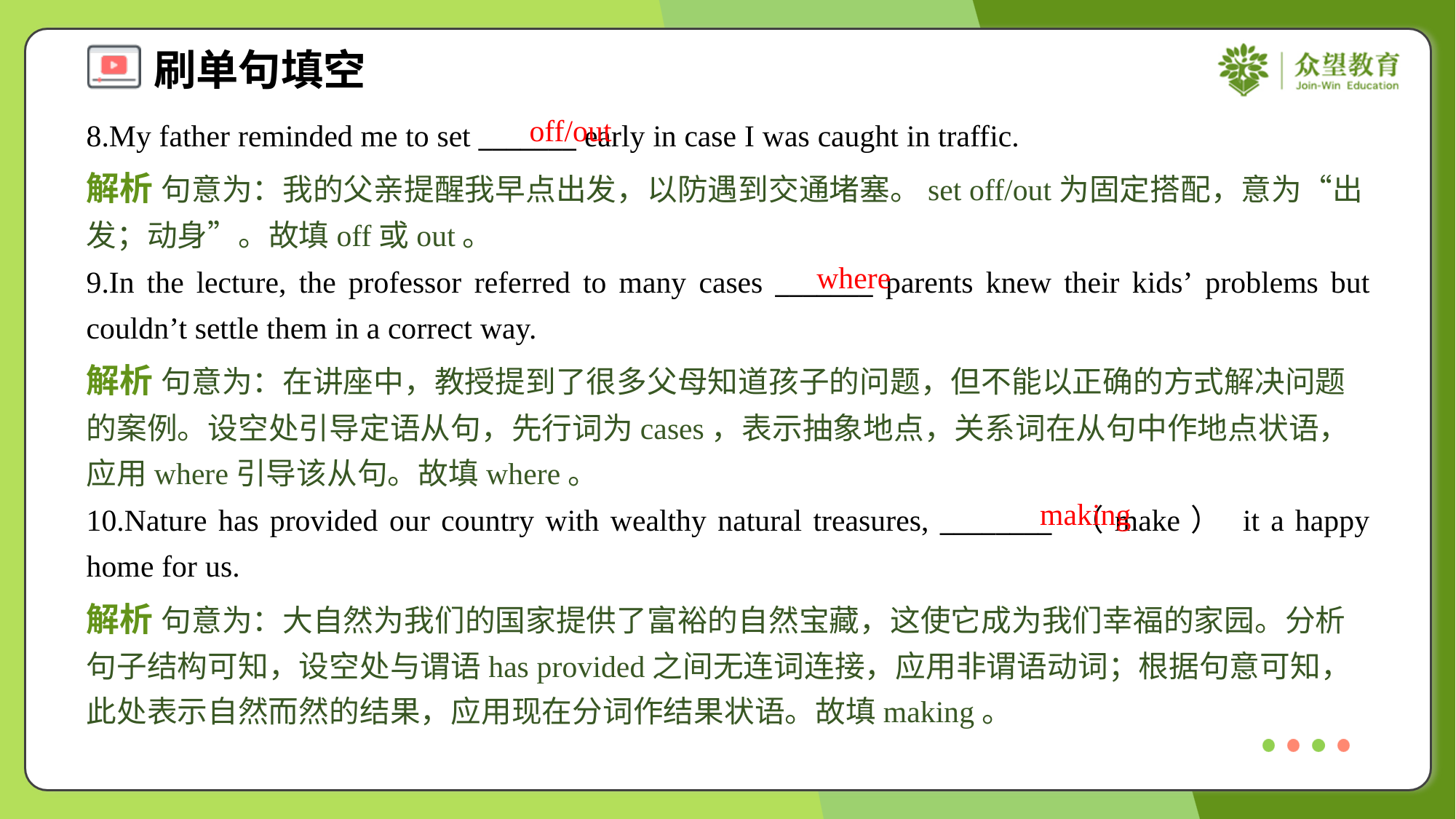

off/out
8.My father reminded me to set _______ early in case I was caught in traffic.
解析 句意为：我的父亲提醒我早点出发，以防遇到交通堵塞。set off/out为固定搭配，意为“出发；动身”。故填off或out。
where
9.In the lecture, the professor referred to many cases _______ parents knew their kids’ problems but couldn’t settle them in a correct way.
解析 句意为：在讲座中，教授提到了很多父母知道孩子的问题，但不能以正确的方式解决问题的案例。设空处引导定语从句，先行词为cases，表示抽象地点，关系词在从句中作地点状语，应用where引导该从句。故填where。
making
10.Nature has provided our country with wealthy natural treasures, ________ （make） it a happy home for us.
解析 句意为：大自然为我们的国家提供了富裕的自然宝藏，这使它成为我们幸福的家园。分析句子结构可知，设空处与谓语has provided之间无连词连接，应用非谓语动词；根据句意可知，此处表示自然而然的结果，应用现在分词作结果状语。故填making。